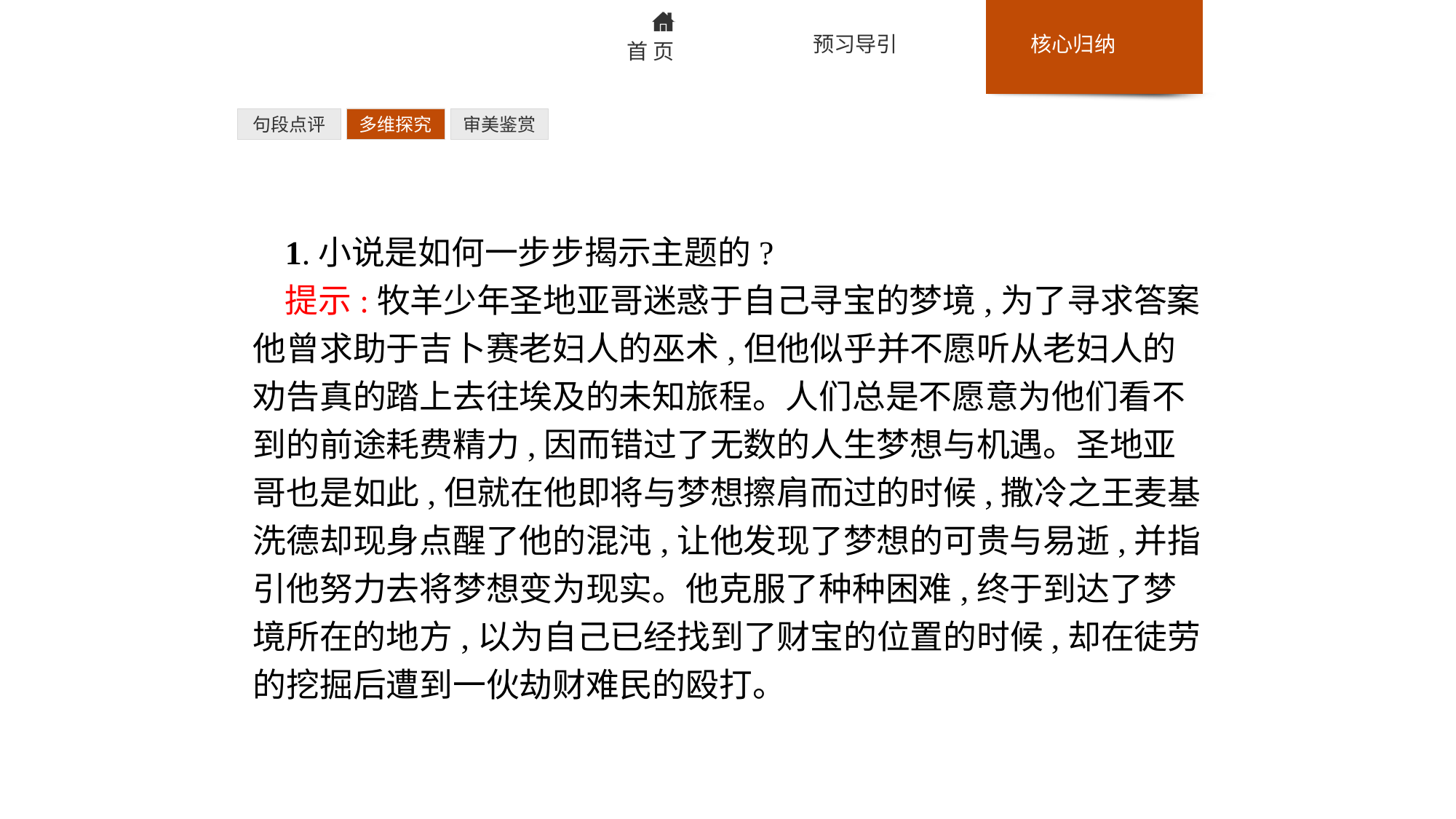

句段点评
多维探究
审美鉴赏
1.小说是如何一步步揭示主题的?
提示:牧羊少年圣地亚哥迷惑于自己寻宝的梦境,为了寻求答案他曾求助于吉卜赛老妇人的巫术,但他似乎并不愿听从老妇人的劝告真的踏上去往埃及的未知旅程。人们总是不愿意为他们看不到的前途耗费精力,因而错过了无数的人生梦想与机遇。圣地亚哥也是如此,但就在他即将与梦想擦肩而过的时候,撒冷之王麦基洗德却现身点醒了他的混沌,让他发现了梦想的可贵与易逝,并指引他努力去将梦想变为现实。他克服了种种困难,终于到达了梦境所在的地方,以为自己已经找到了财宝的位置的时候,却在徒劳的挖掘后遭到一伙劫财难民的殴打。